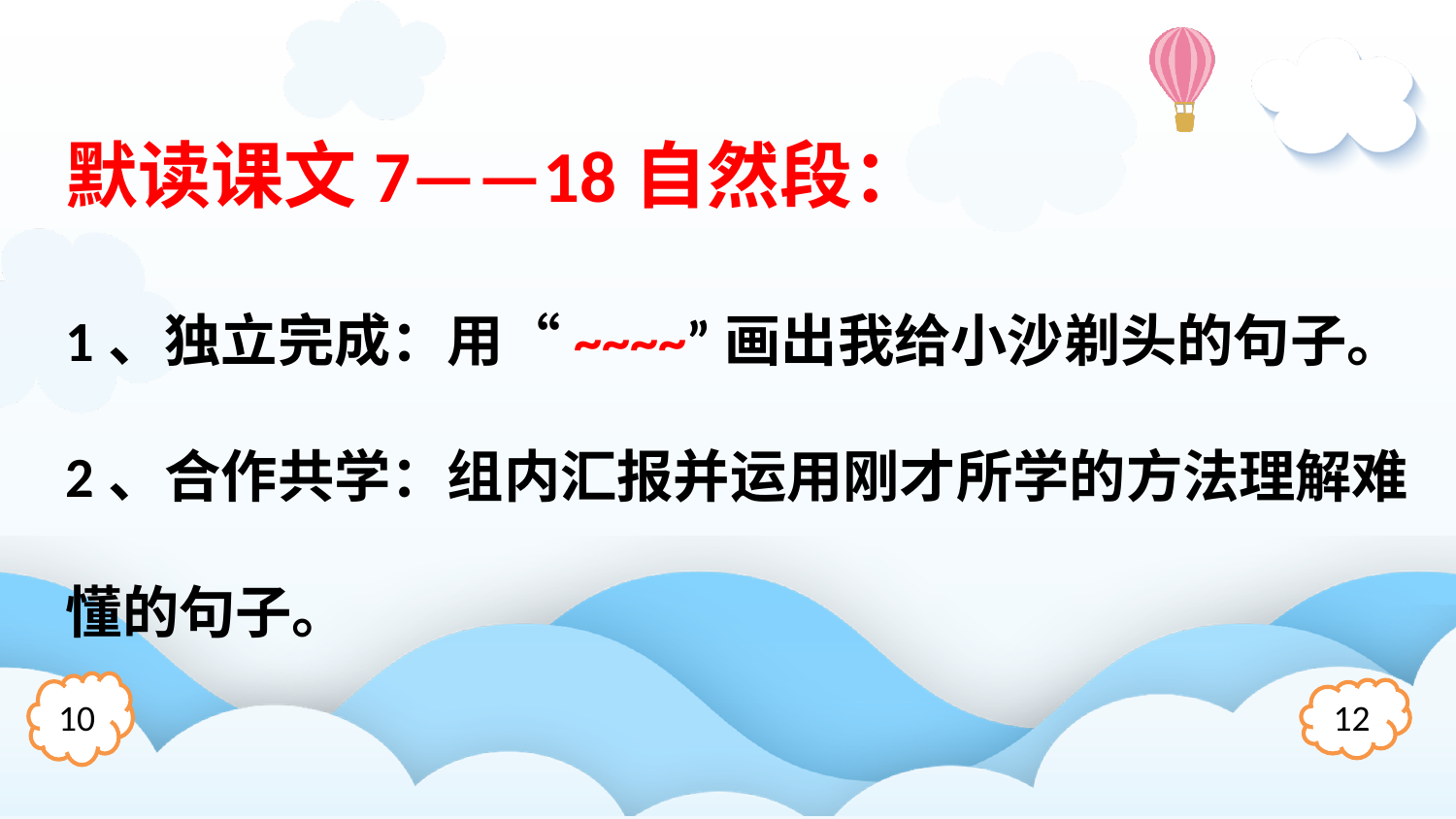

默读课文7——18自然段：

1、独立完成：用“~~~~”画出我给小沙剃头的句子。

2、合作共学：组内汇报并运用刚才所学的方法理解难

懂的句子。
10
12